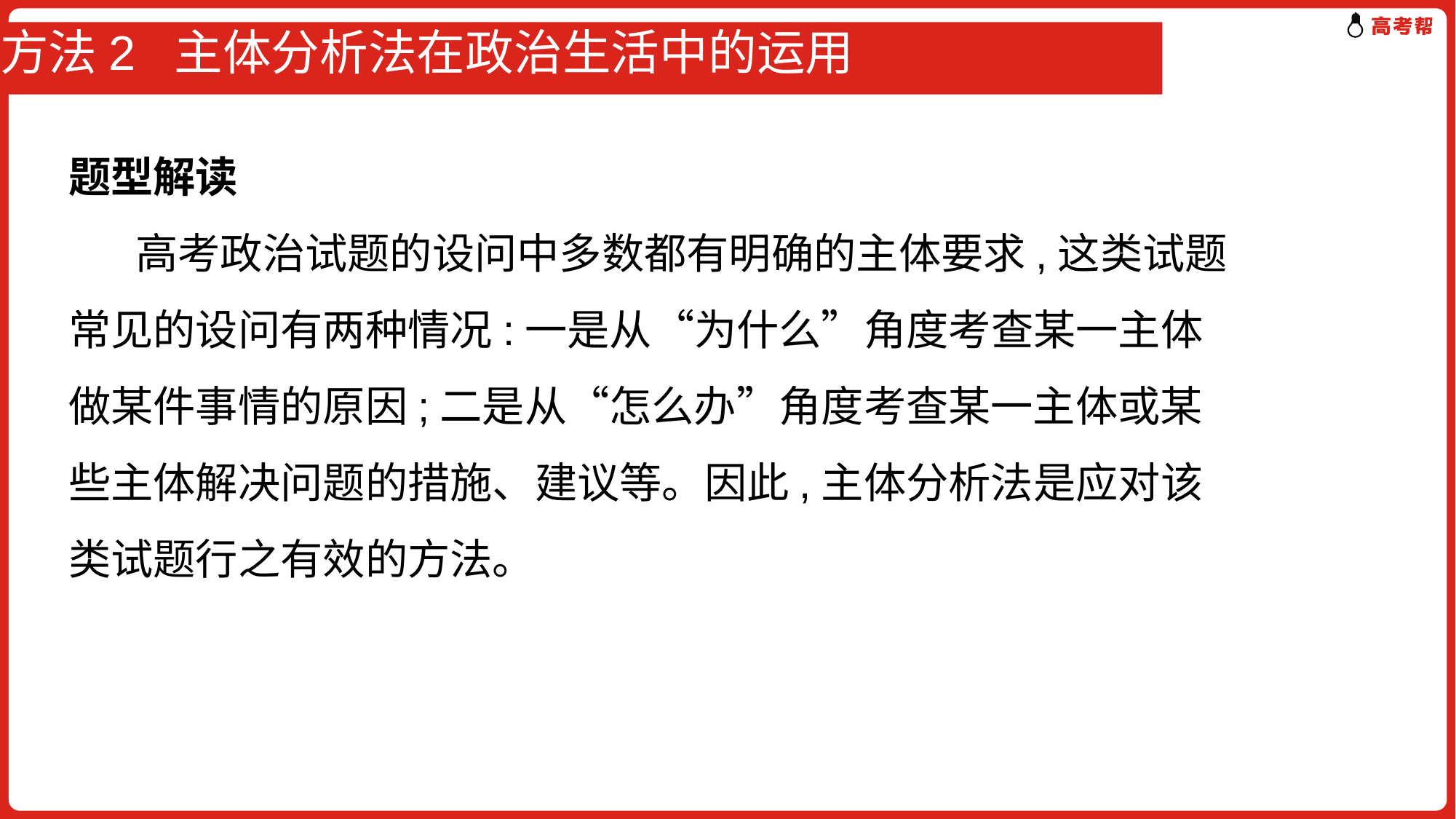

# 方法2  主体分析法在政治生活中的运用
题型解读
      高考政治试题的设问中多数都有明确的主体要求,这类试题常见的设问有两种情况:一是从“为什么”角度考查某一主体做某件事情的原因;二是从“怎么办”角度考查某一主体或某些主体解决问题的措施、建议等。因此,主体分析法是应对该类试题行之有效的方法。